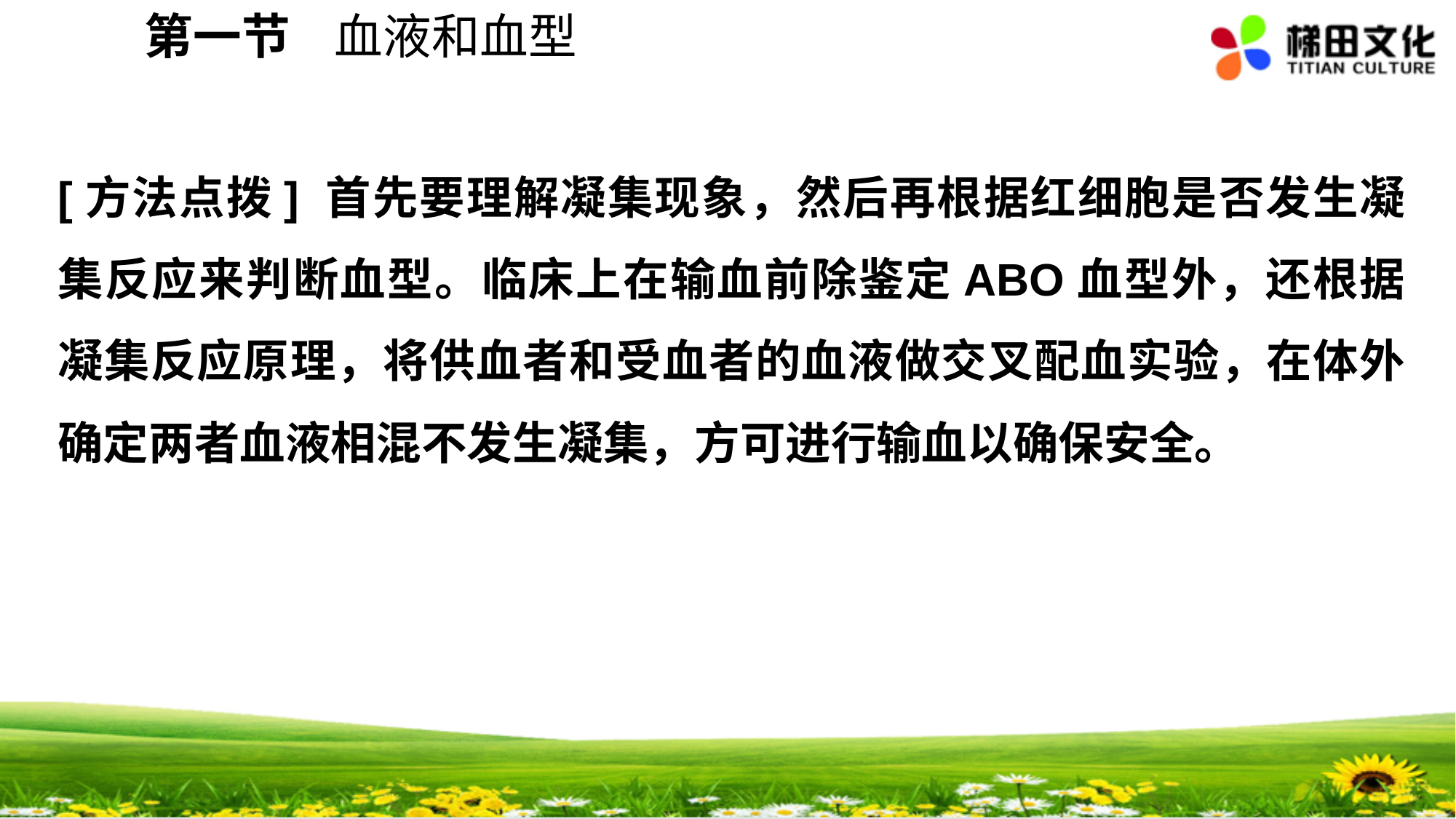

第一节    血液和血型
[方法点拨] 首先要理解凝集现象，然后再根据红细胞是否发生凝集反应来判断血型。临床上在输血前除鉴定ABO血型外，还根据凝集反应原理，将供血者和受血者的血液做交叉配血实验，在体外确定两者血液相混不发生凝集，方可进行输血以确保安全。